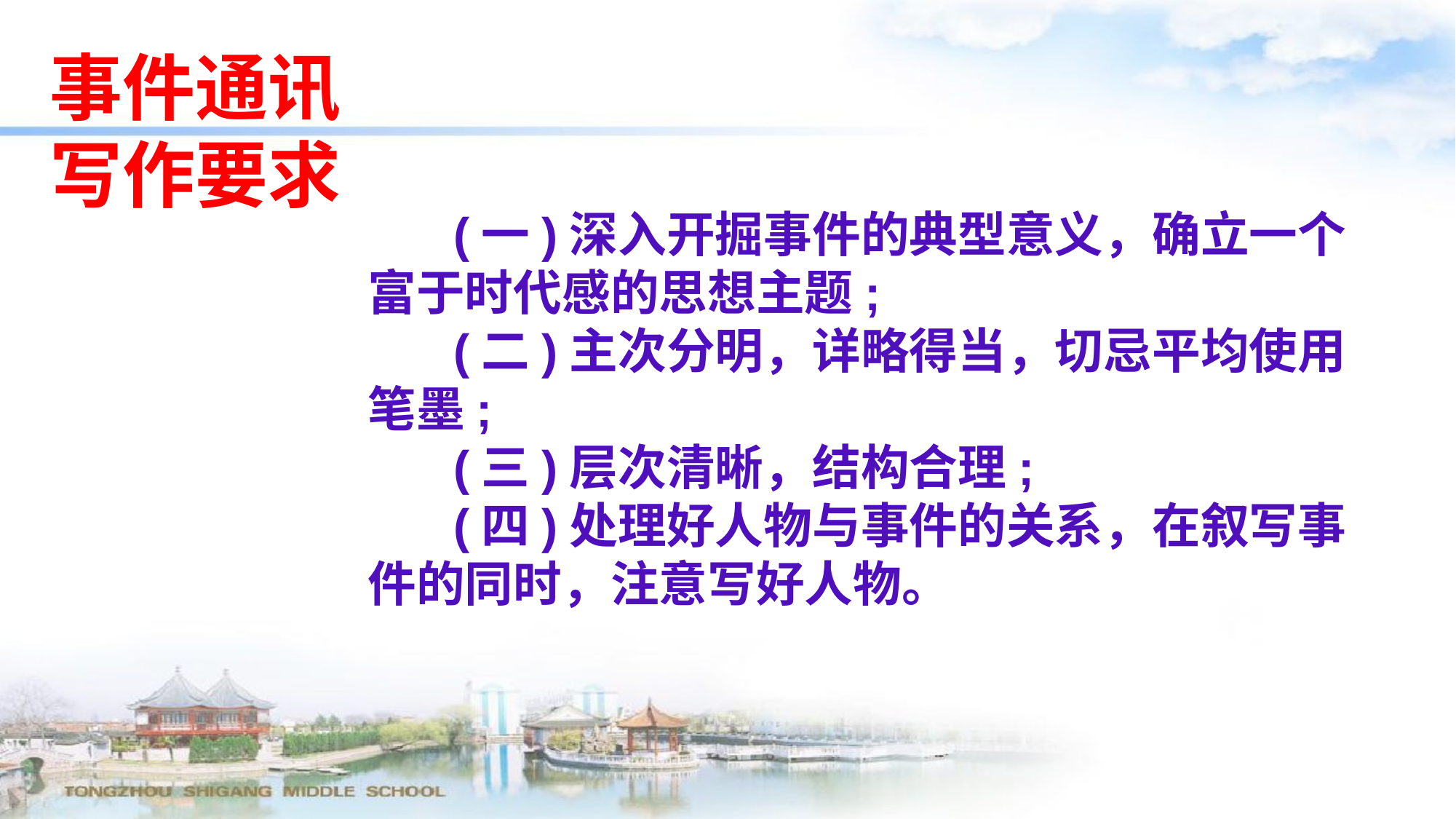

事件通讯
写作要求
(一)深入开掘事件的典型意义，确立一个富于时代感的思想主题;
(二)主次分明，详略得当，切忌平均使用笔墨;
(三)层次清晰，结构合理;
(四)处理好人物与事件的关系，在叙写事件的同时，注意写好人物。